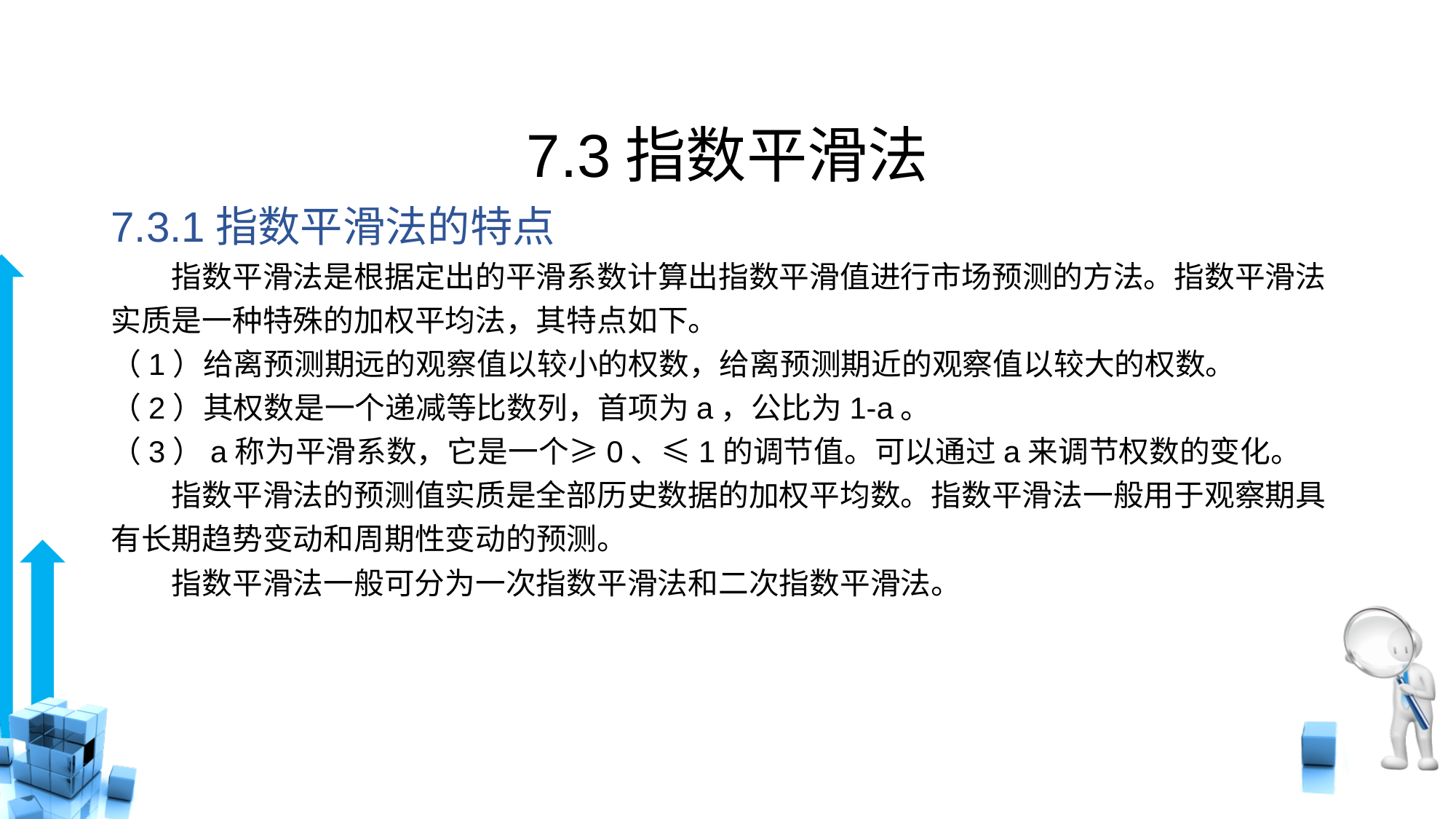

# 7.3指数平滑法
7.3.1指数平滑法的特点
　　指数平滑法是根据定出的平滑系数计算出指数平滑值进行市场预测的方法。指数平滑法实质是一种特殊的加权平均法，其特点如下。
（1）给离预测期远的观察值以较小的权数，给离预测期近的观察值以较大的权数。
（2）其权数是一个递减等比数列，首项为a，公比为1-a。
（3）a称为平滑系数，它是一个≥0、≤1的调节值。可以通过a来调节权数的变化。
　　指数平滑法的预测值实质是全部历史数据的加权平均数。指数平滑法一般用于观察期具有长期趋势变动和周期性变动的预测。
　　指数平滑法一般可分为一次指数平滑法和二次指数平滑法。